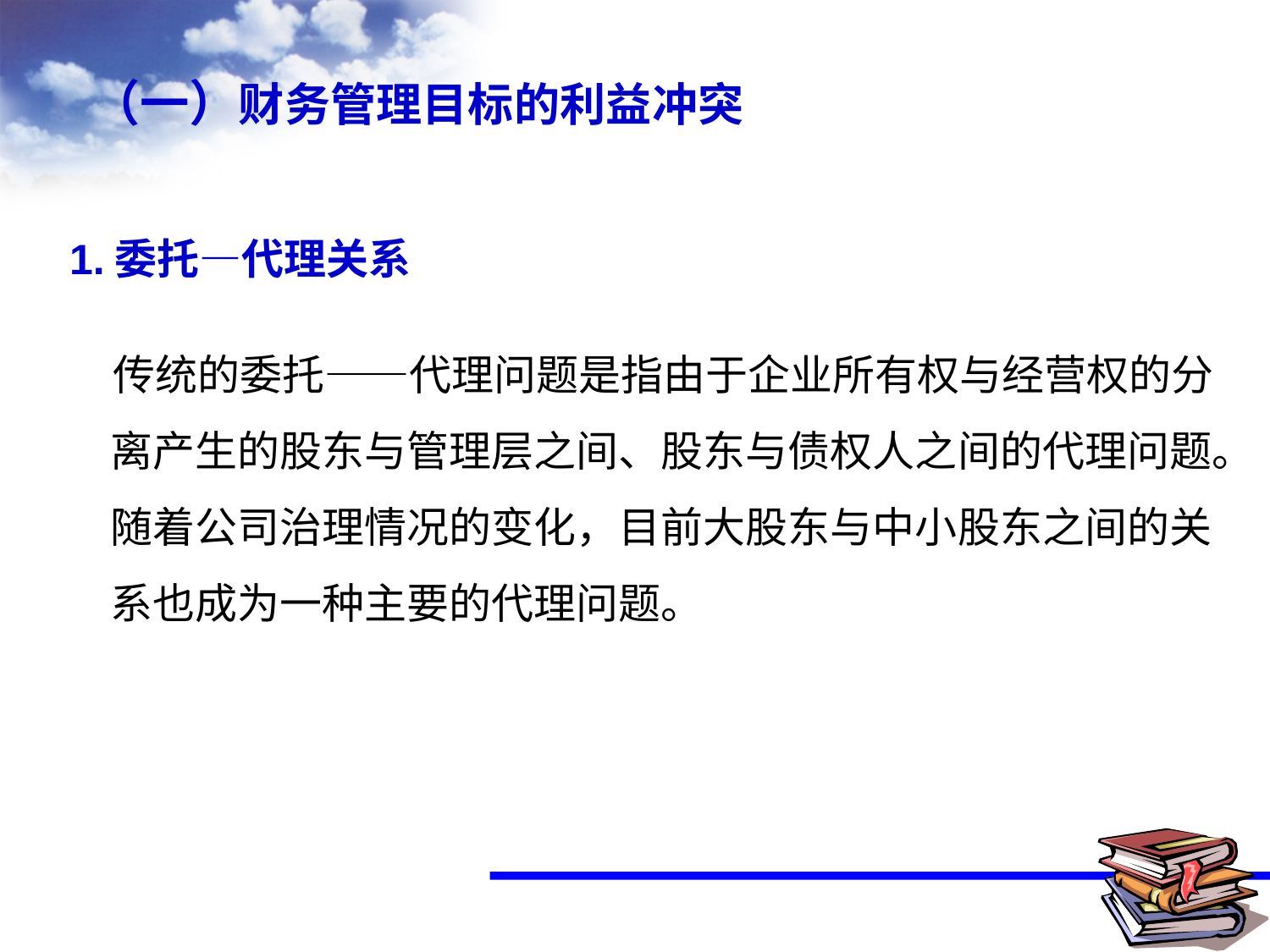

（一）财务管理目标的利益冲突
 1.委托—代理关系
      传统的委托——代理问题是指由于企业所有权与经营权的分离产生的股东与管理层之间、股东与债权人之间的代理问题。随着公司治理情况的变化，目前大股东与中小股东之间的关系也成为一种主要的代理问题。